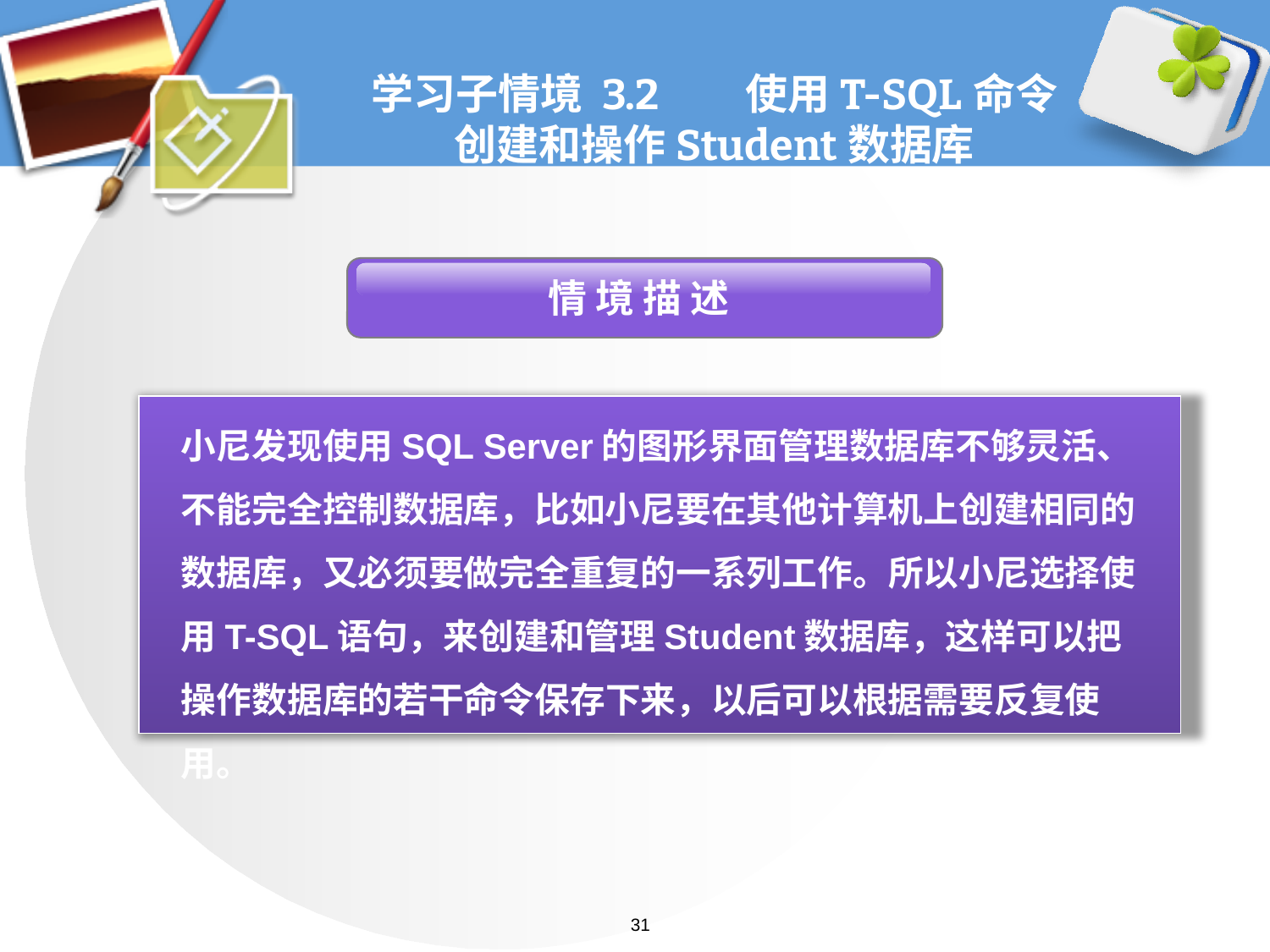

# 学习子情境 3.2          使用T-SQL命令 创建和操作Student数据库

  情 境 描 述

小尼发现使用SQL Server的图形界面管理数据库不够灵活、不能完全控制数据库，比如小尼要在其他计算机上创建相同的数据库，又必须要做完全重复的一系列工作。所以小尼选择使用T-SQL语句，来创建和管理Student数据库，这样可以把操作数据库的若干命令保存下来，以后可以根据需要反复使用。
31